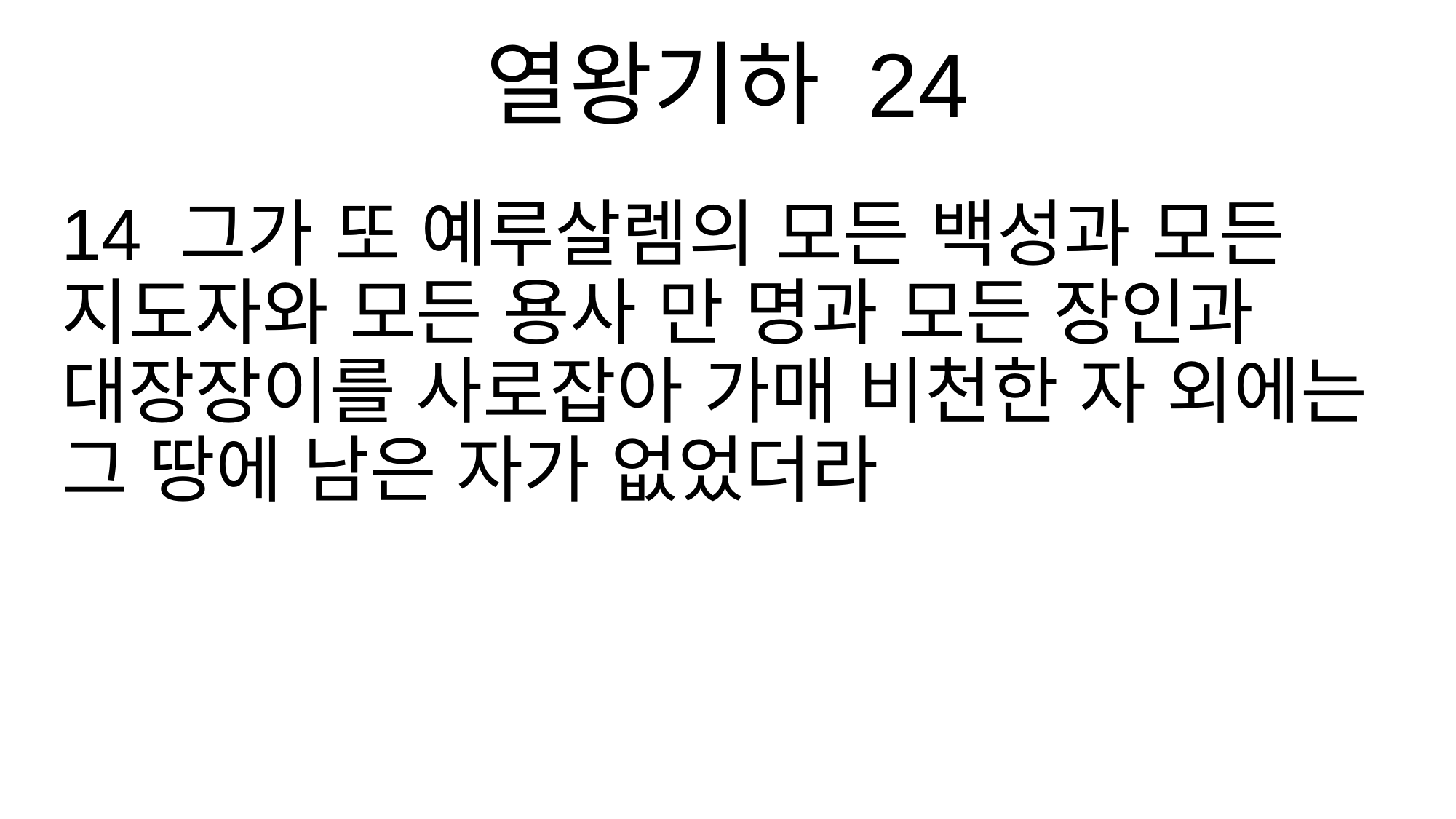

열왕기하 24
14 그가 또 예루살렘의 모든 백성과 모든 지도자와 모든 용사 만 명과 모든 장인과 대장장이를 사로잡아 가매 비천한 자 외에는 그 땅에 남은 자가 없었더라